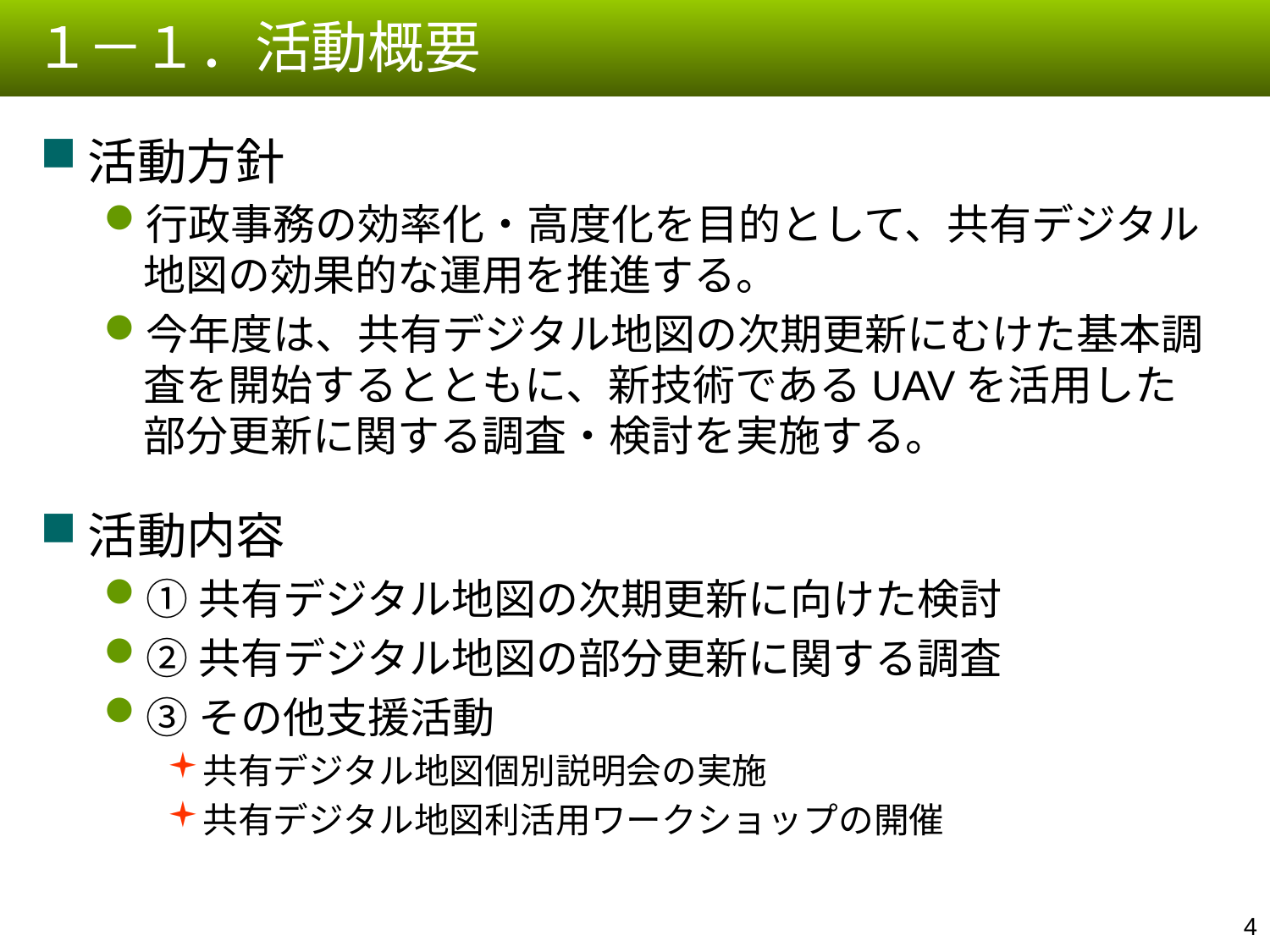

１－１．活動概要
活動方針
行政事務の効率化・高度化を目的として、共有デジタル地図の効果的な運用を推進する。
今年度は、共有デジタル地図の次期更新にむけた基本調査を開始するとともに、新技術であるUAVを活用した部分更新に関する調査・検討を実施する。

活動内容
①共有デジタル地図の次期更新に向けた検討
②共有デジタル地図の部分更新に関する調査
③その他支援活動
共有デジタル地図個別説明会の実施
共有デジタル地図利活用ワークショップの開催
4